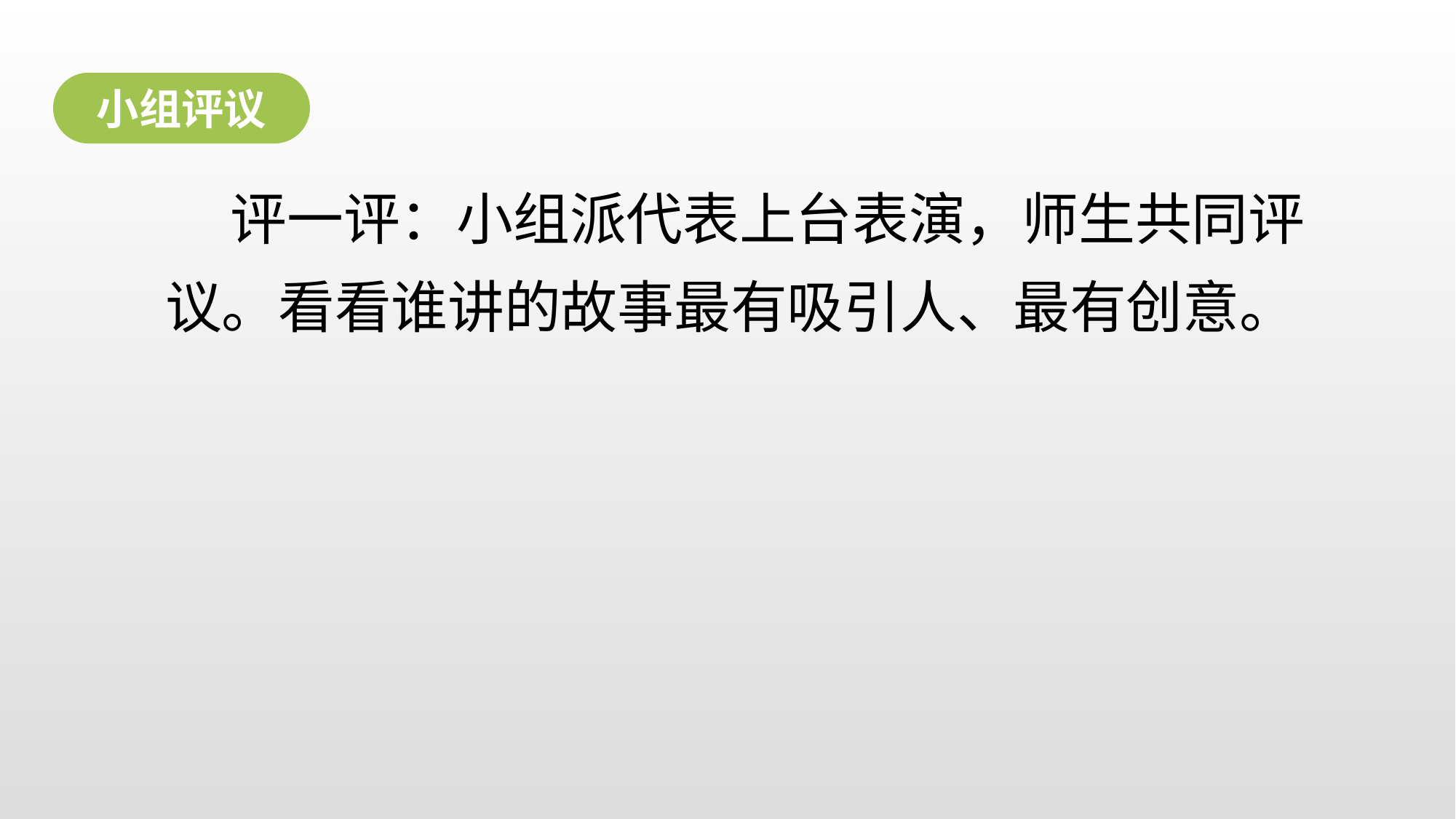

小组评议
    评一评：小组派代表上台表演，师生共同评议。看看谁讲的故事最有吸引人、最有创意。